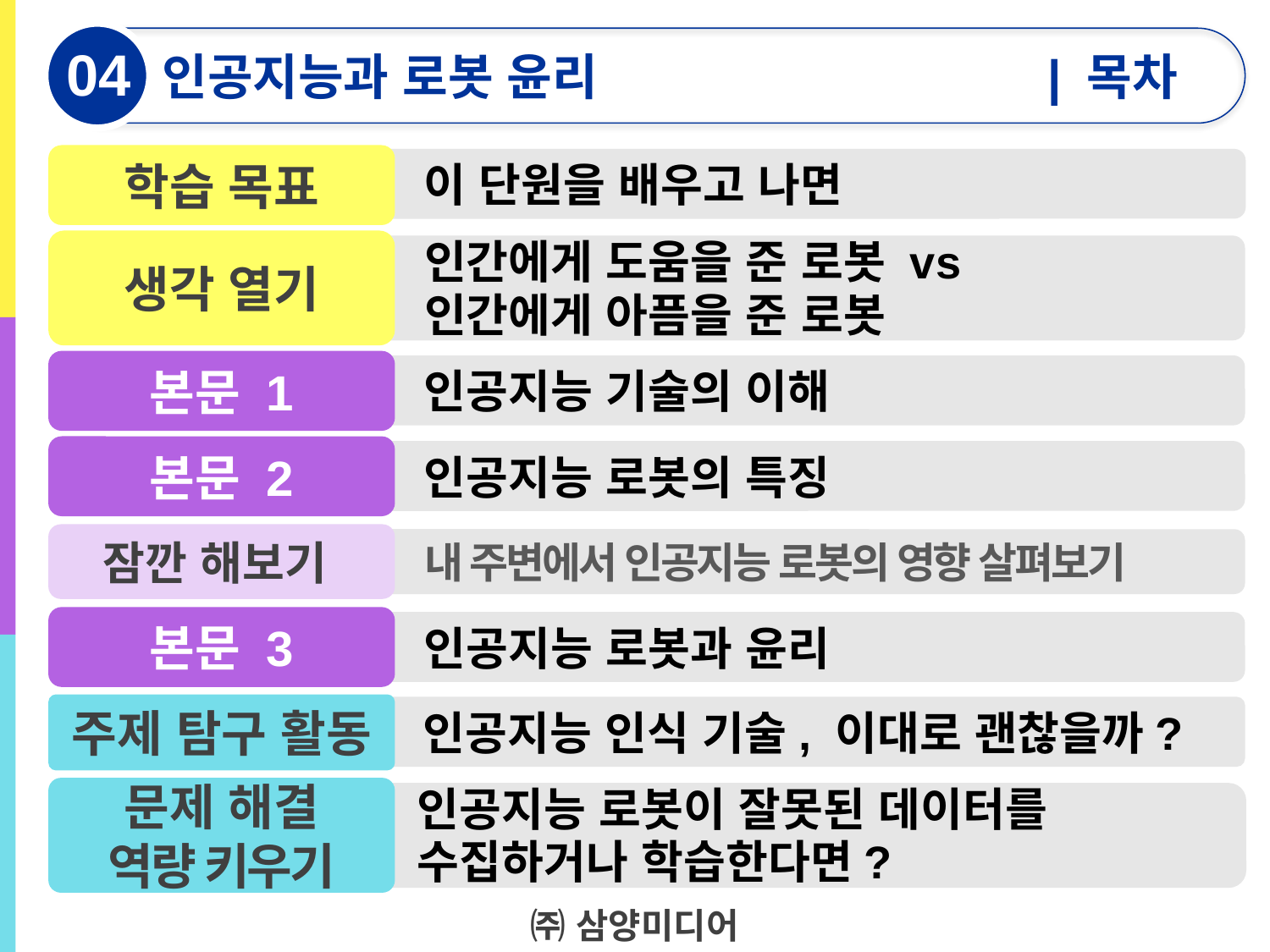

04
인공지능과 로봇 윤리
| 목차
학습 목표
이 단원을 배우고 나면
생각 열기
인간에게 도움을 준 로봇 vs
인간에게 아픔을 준 로봇
본문 1
인공지능 기술의 이해
본문 2
인공지능 로봇의 특징
잠깐 해보기
내 주변에서 인공지능 로봇의 영향 살펴보기
본문 3
인공지능 로봇과 윤리
주제 탐구 활동
인공지능 인식 기술, 이대로 괜찮을까?
문제 해결
역량 키우기
인공지능 로봇이 잘못된 데이터를 수집하거나 학습한다면?
㈜ 삼양미디어